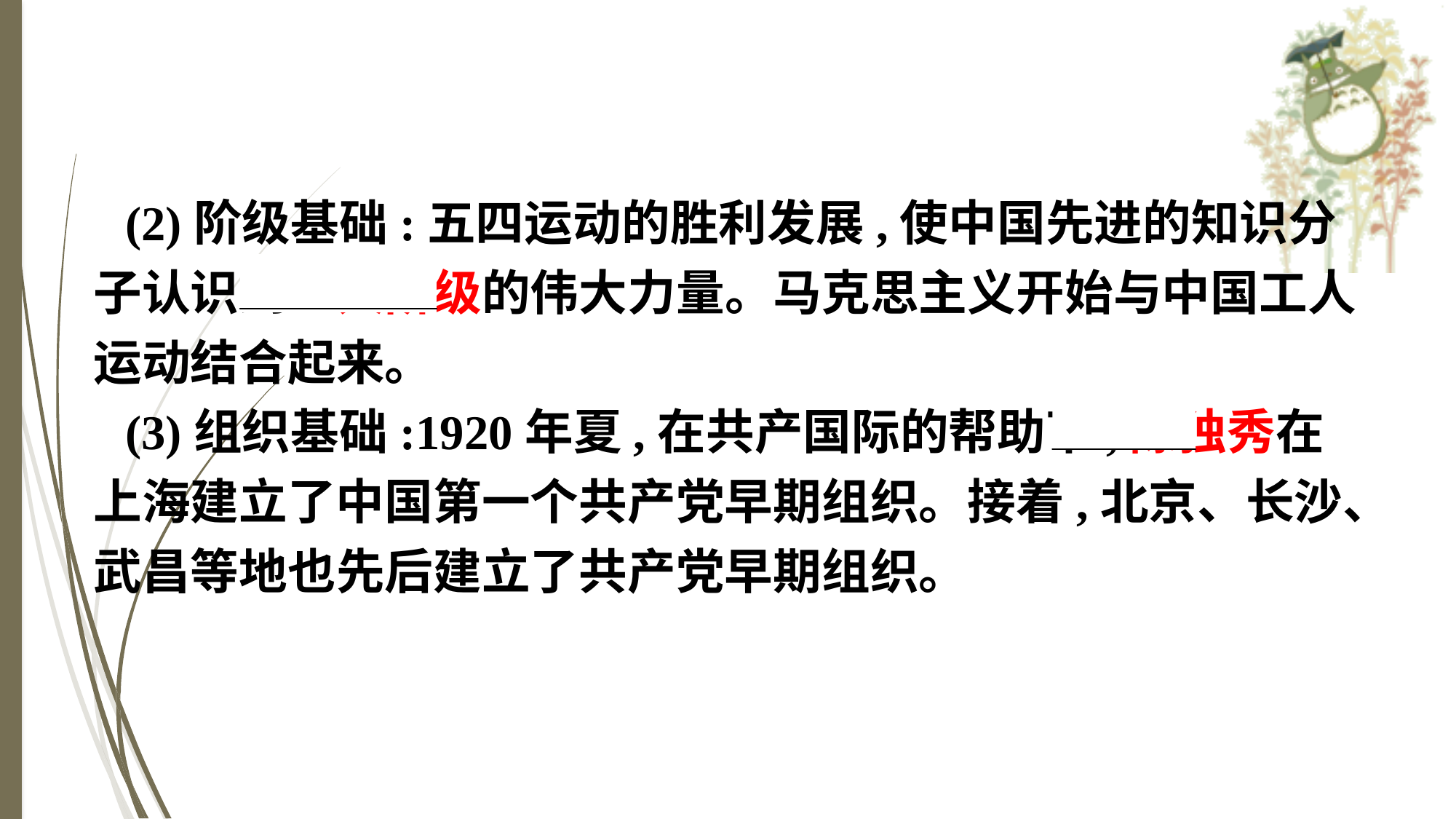

(2)阶级基础:五四运动的胜利发展,使中国先进的知识分子认识到工人阶级的伟大力量。马克思主义开始与中国工人运动结合起来。
(3)组织基础:1920年夏,在共产国际的帮助下,陈独秀在上海建立了中国第一个共产党早期组织。接着,北京、长沙、武昌等地也先后建立了共产党早期组织。